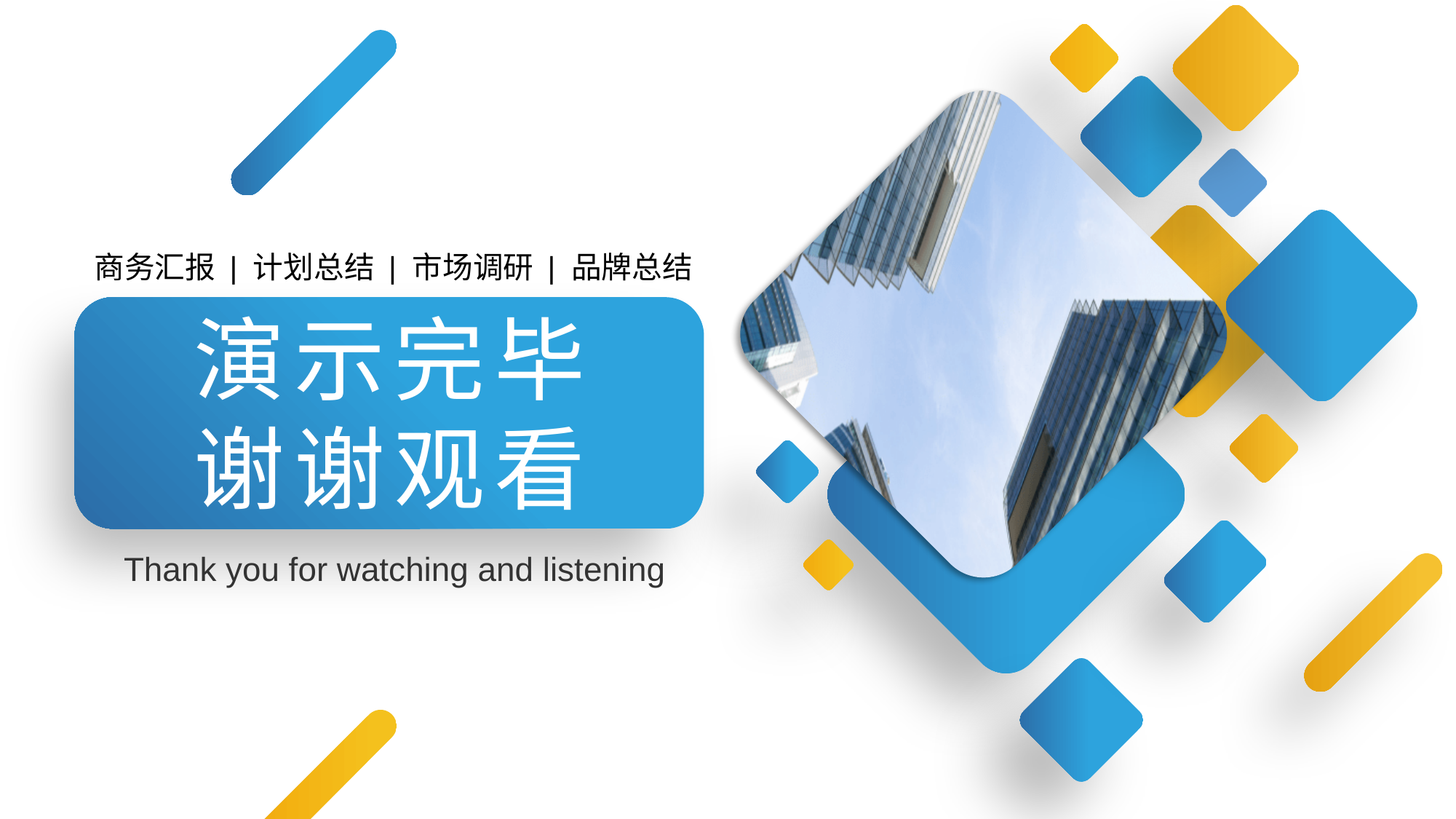

商务汇报 | 计划总结 | 市场调研 | 品牌总结

演示完毕
谢谢观看

Thank you for watching and listening